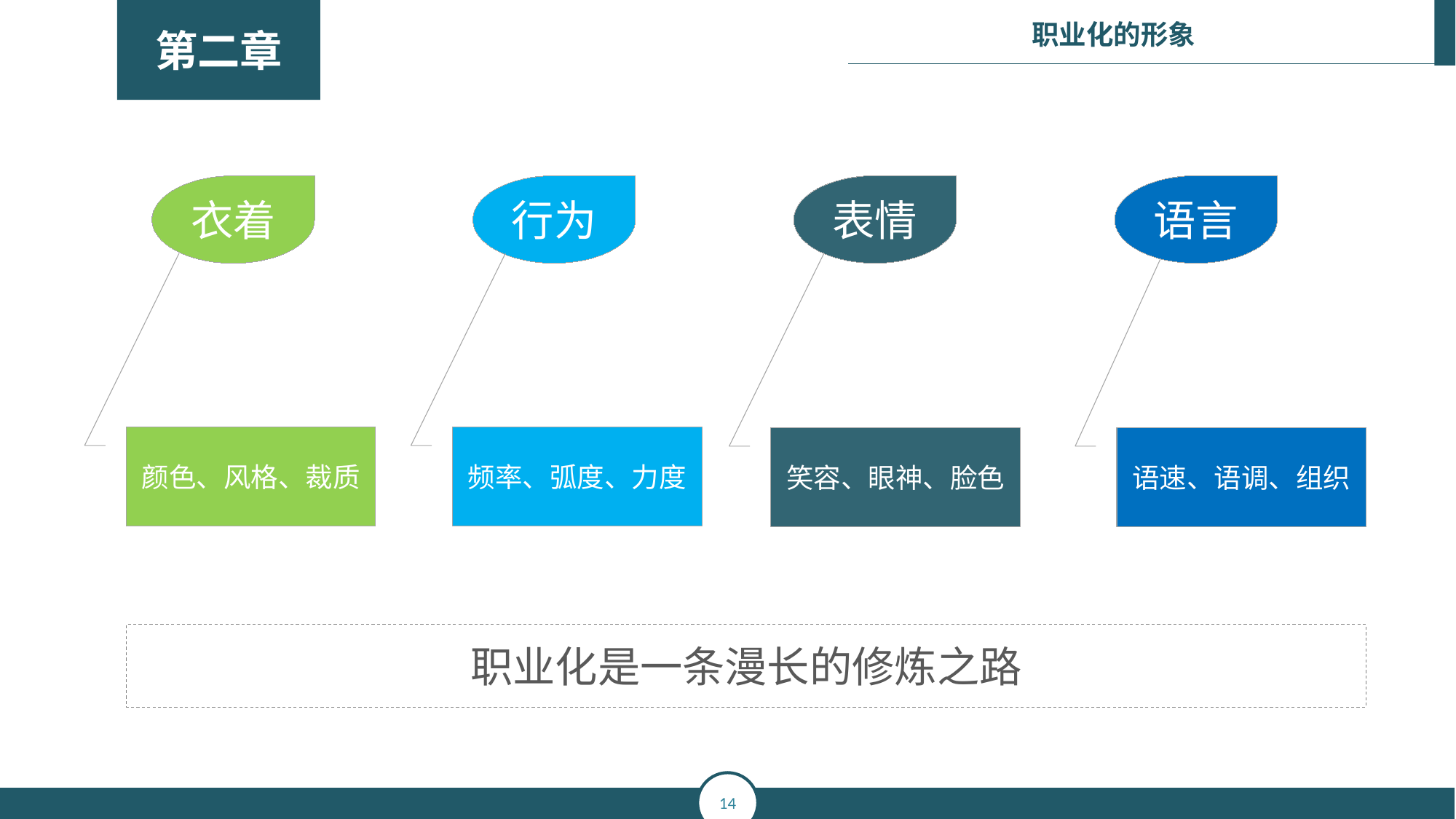

行为
表情
语言
衣着
颜色、风格、裁质
频率、弧度、力度
笑容、眼神、脸色
语速、语调、组织
职业化是一条漫长的修炼之路